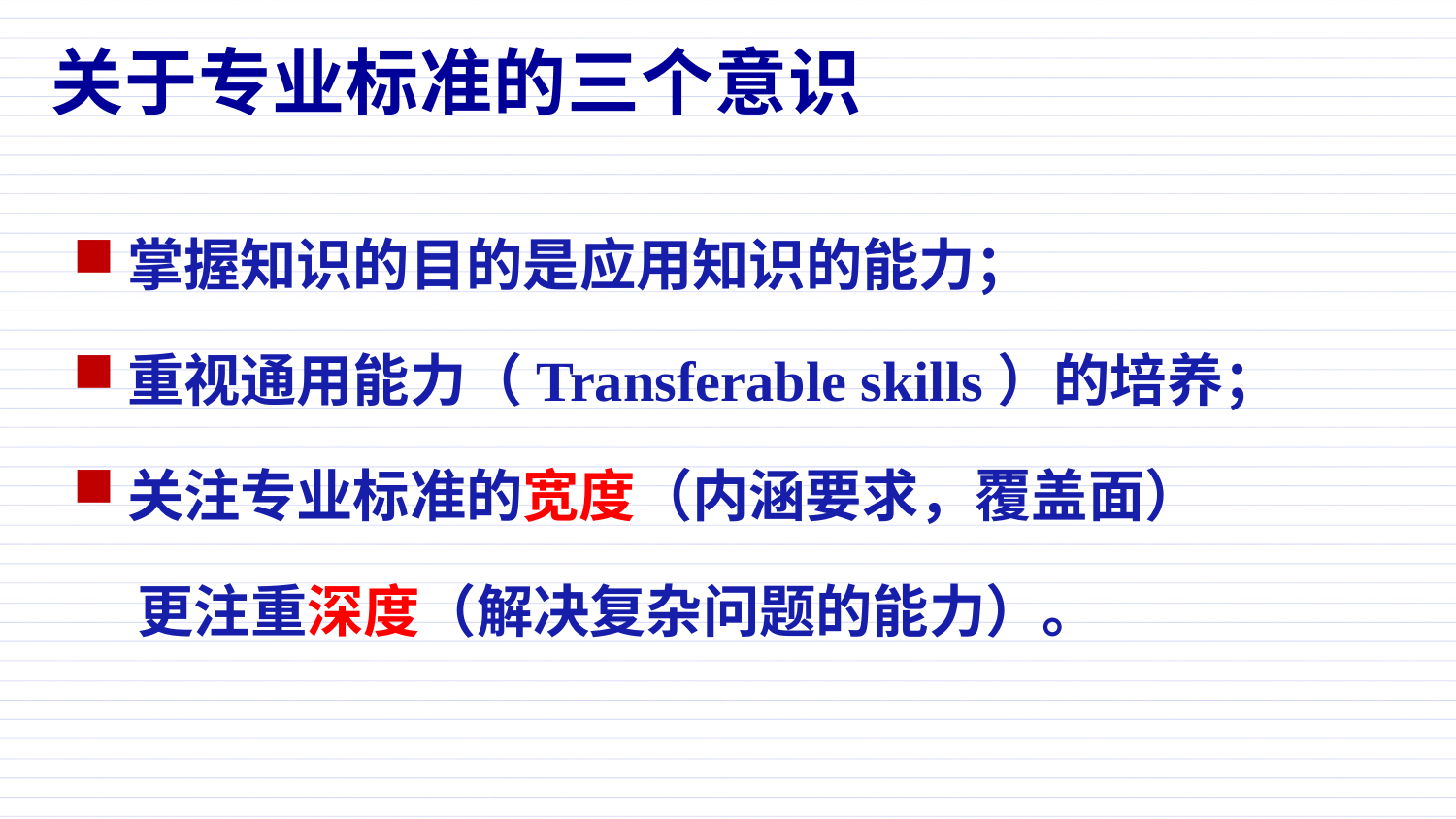

关于专业标准的三个意识
掌握知识的目的是应用知识的能力；
重视通用能力（Transferable skills）的培养；
关注专业标准的宽度（内涵要求，覆盖面）
    更注重深度（解决复杂问题的能力）。